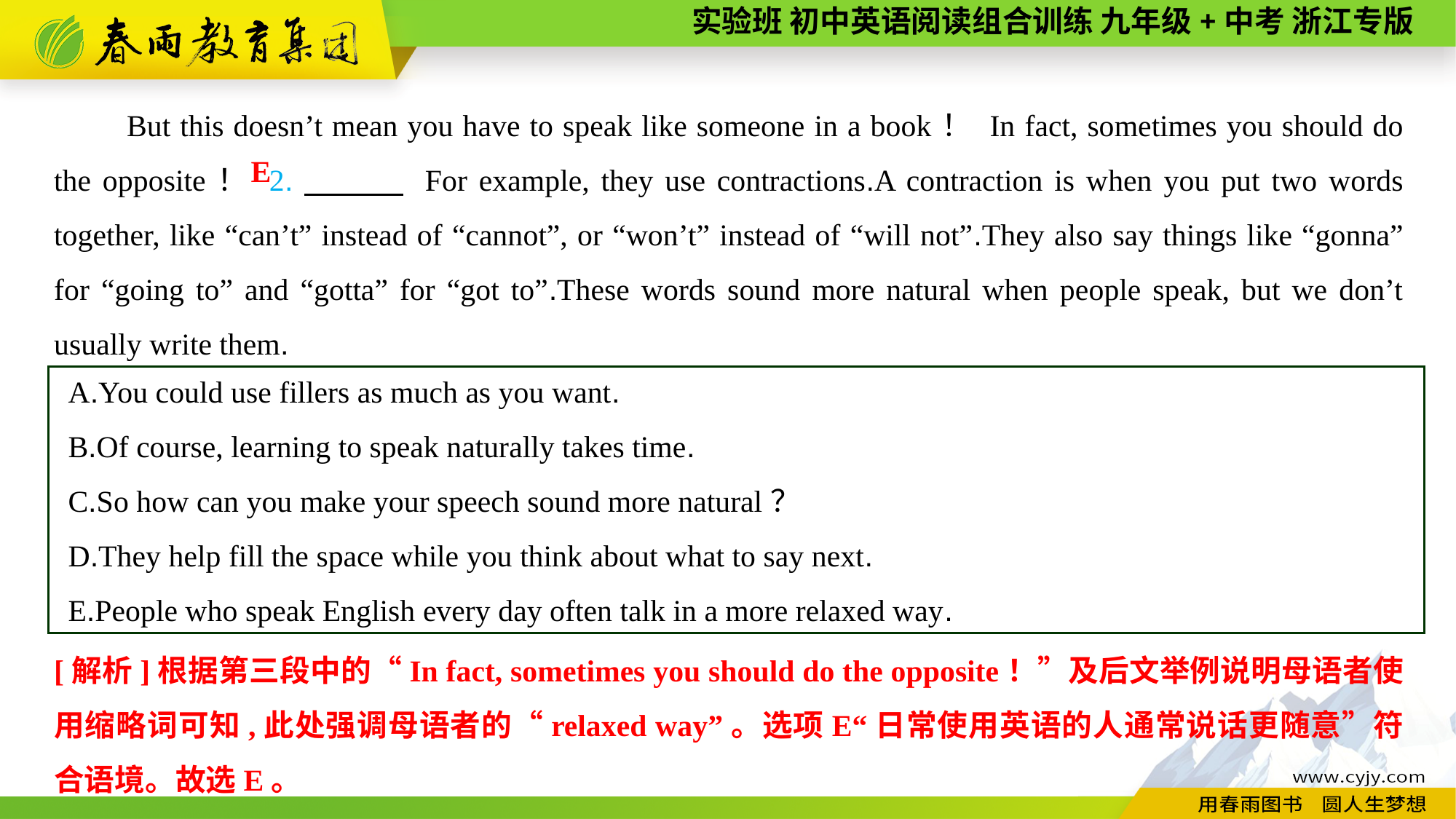

But this doesn’t mean you have to speak like someone in a book！ In fact, sometimes you should do the opposite！ 2.　　　 For example, they use contractions.A contraction is when you put two words together, like “can’t” instead of “cannot”, or “won’t” instead of “will not”.They also say things like “gonna” for “going to” and “gotta” for “got to”.These words sound more natural when people speak, but we don’t usually write them.
E
A.You could use fillers as much as you want.
B.Of course, learning to speak naturally takes time.
C.So how can you make your speech sound more natural？
D.They help fill the space while you think about what to say next.
E.People who speak English every day often talk in a more relaxed way.

[解析]根据第三段中的“In fact, sometimes you should do the opposite！”及后文举例说明母语者使用缩略词可知,此处强调母语者的“relaxed way”。选项E“日常使用英语的人通常说话更随意”符合语境。故选E。